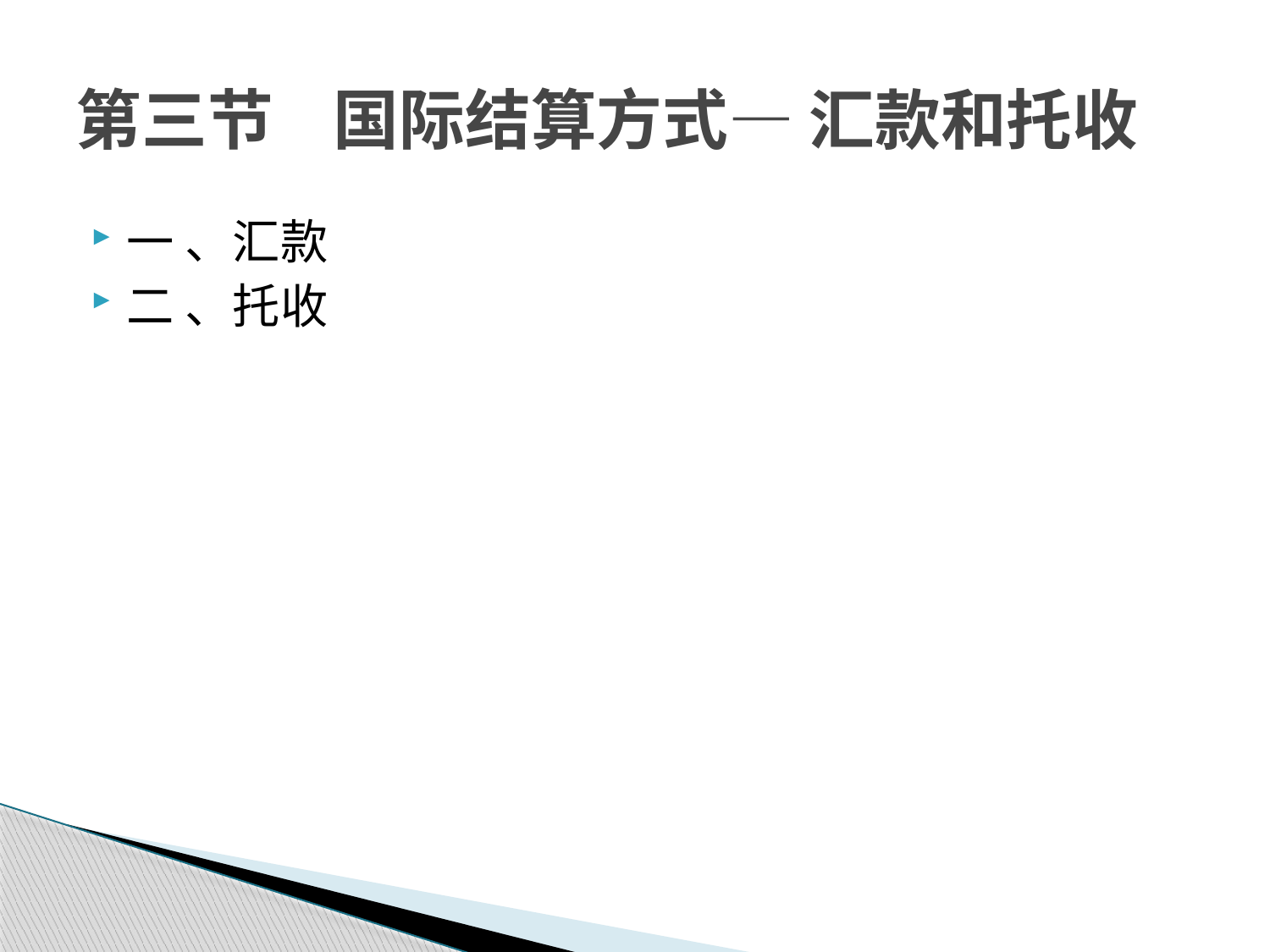

# 第三节    国际结算方式— 汇款和托收
一 、汇款
二 、托收